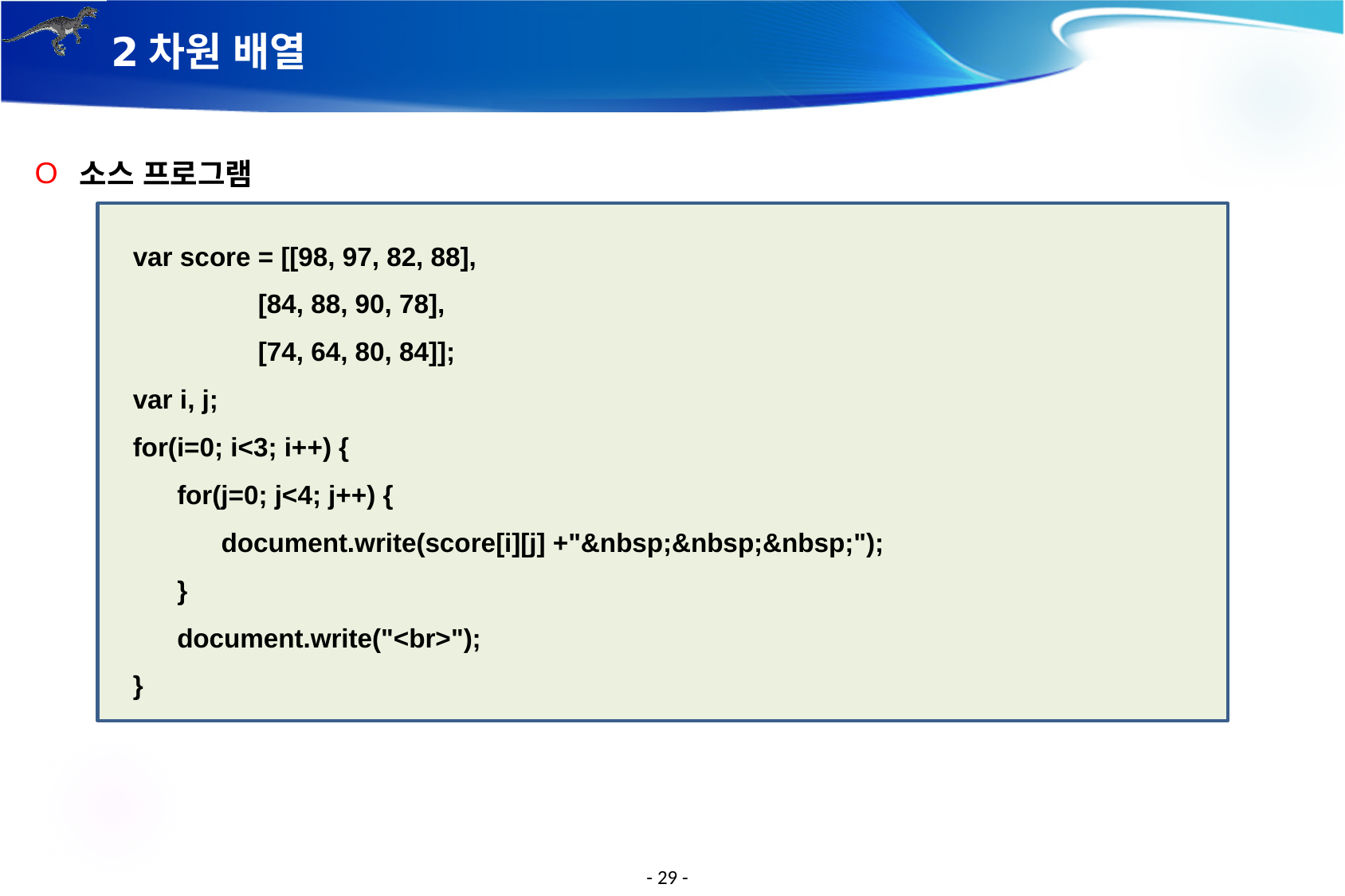

# 2차원 배열
소스 프로그램
var score = [[98, 97, 82, 88],
                 [84, 88, 90, 78],
                 [74, 64, 80, 84]];
var i, j;
for(i=0; i<3; i++) {
      for(j=0; j<4; j++) {
            document.write(score[i][j] +"&nbsp;&nbsp;&nbsp;");
      }
      document.write("<br>");
}